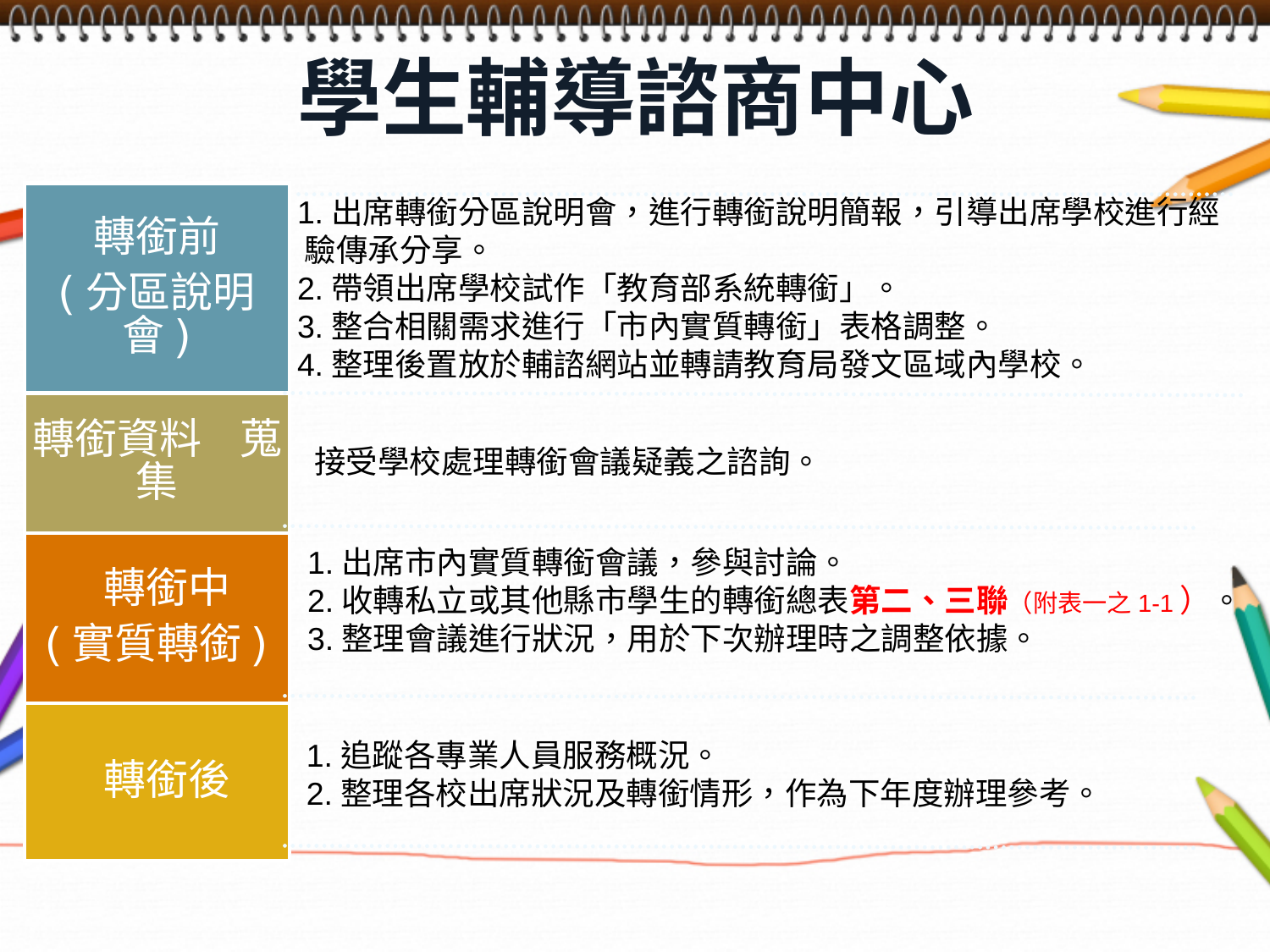

學生輔導諮商中心
轉銜前
(分區說明會)

轉銜資料    蒐集

 轉銜中
(實質轉銜)
 轉銜後
1.出席轉銜分區說明會，進行轉銜說明簡報，引導出席學校進行經     驗傳承分享。
2.帶領出席學校試作「教育部系統轉銜」。
3.整合相關需求進行「市內實質轉銜」表格調整。
4.整理後置放於輔諮網站並轉請教育局發文區域內學校。
接受學校處理轉銜會議疑義之諮詢。

1.出席市內實質轉銜會議，參與討論。
2.收轉私立或其他縣市學生的轉銜總表第二、三聯（附表一之1-1）。
3.整理會議進行狀況，用於下次辦理時之調整依據。

1.追蹤各專業人員服務概況。
2.整理各校出席狀況及轉銜情形，作為下年度辦理參考。